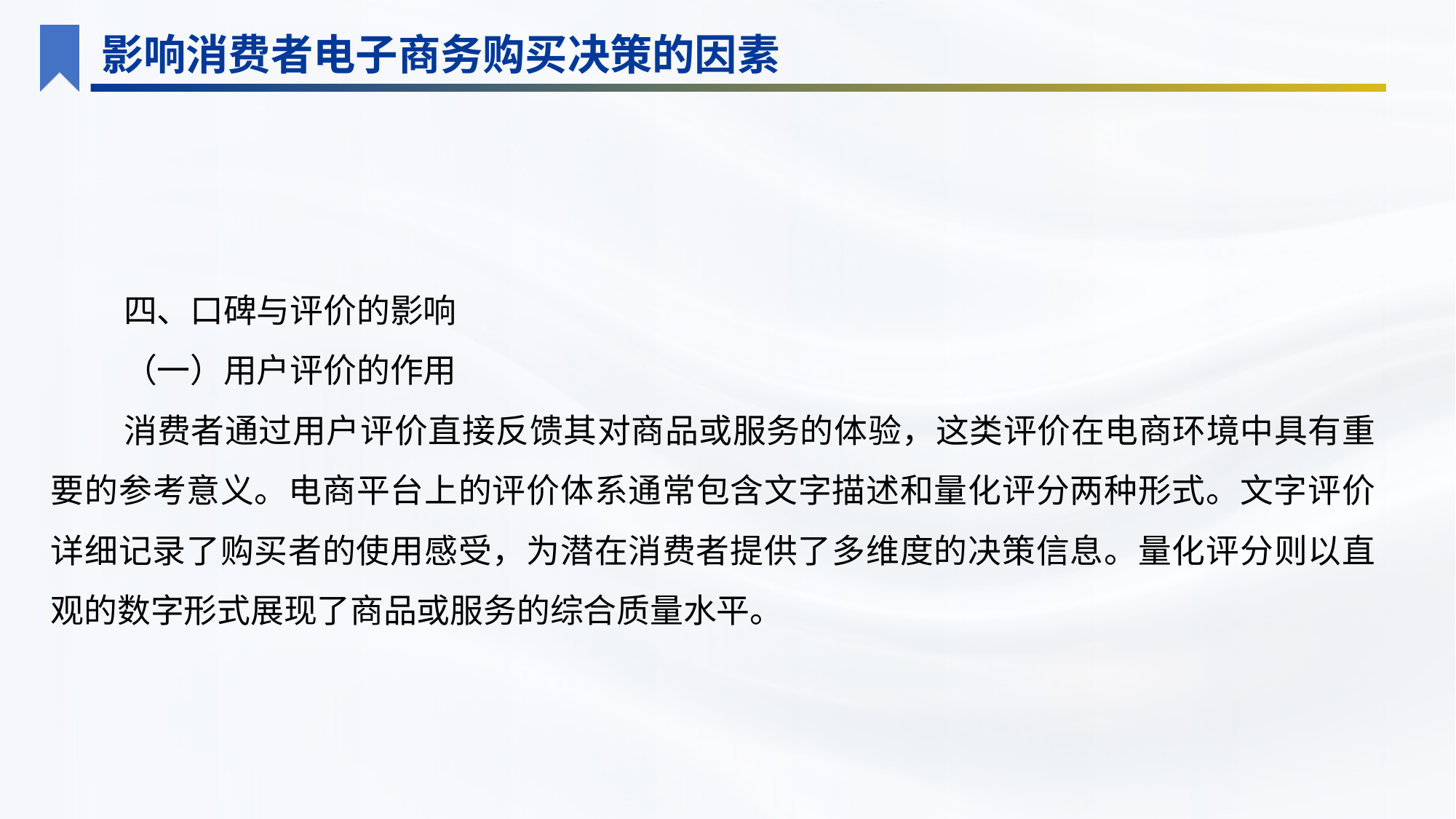

影响消费者电子商务购买决策的因素
四、口碑与评价的影响
（一）用户评价的作用
消费者通过用户评价直接反馈其对商品或服务的体验，这类评价在电商环境中具有重要的参考意义。电商平台上的评价体系通常包含文字描述和量化评分两种形式。文字评价详细记录了购买者的使用感受，为潜在消费者提供了多维度的决策信息。量化评分则以直观的数字形式展现了商品或服务的综合质量水平。